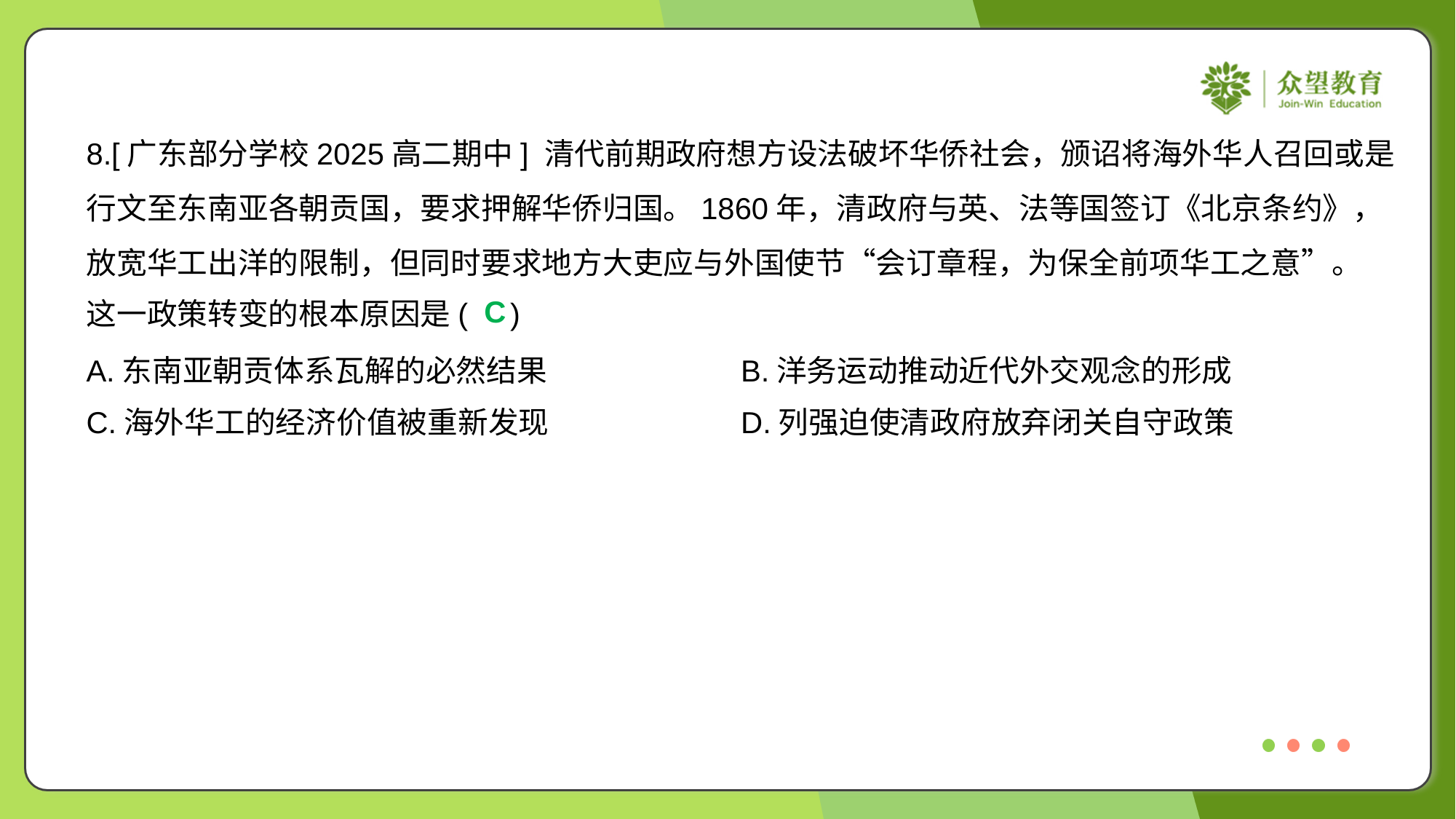

8.[广东部分学校2025高二期中] 清代前期政府想方设法破坏华侨社会，颁诏将海外华人召回或是
行文至东南亚各朝贡国，要求押解华侨归国。1860年，清政府与英、法等国签订《北京条约》，
放宽华工出洋的限制，但同时要求地方大吏应与外国使节“会订章程，为保全前项华工之意”。
这一政策转变的根本原因是(     )
C
A.东南亚朝贡体系瓦解的必然结果	B.洋务运动推动近代外交观念的形成
C.海外华工的经济价值被重新发现	D.列强迫使清政府放弃闭关自守政策